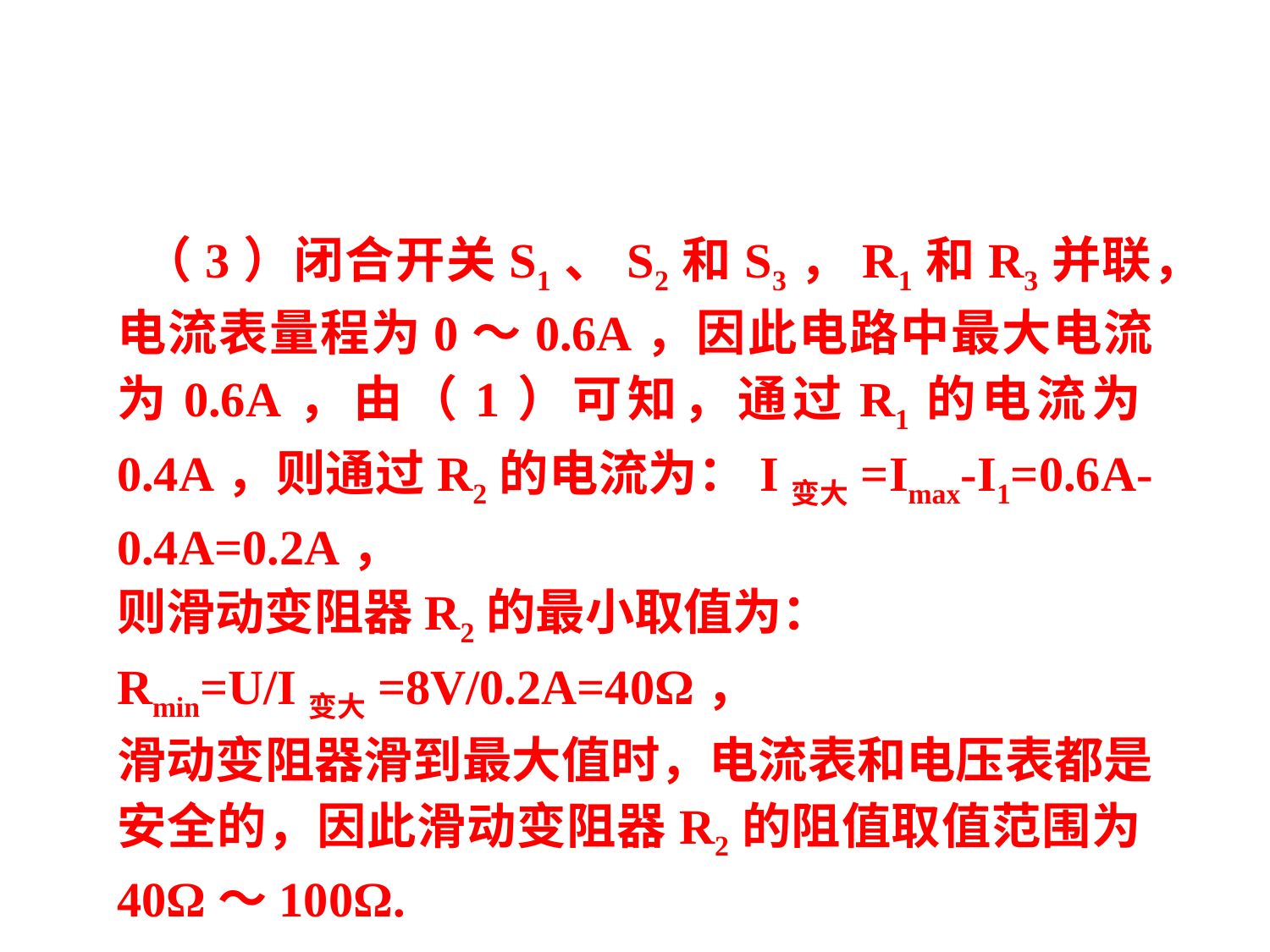

（3）闭合开关S1、S2和S3，R1和R3并联，电流表量程为0～0.6A，因此电路中最大电流为0.6A，由（1）可知，通过R1的电流为0.4A，则通过R2的电流为：I变大=Imax-I1=0.6A-0.4A=0.2A，
则滑动变阻器R2的最小取值为：
Rmin=U/I变大=8V/0.2A=40Ω，
滑动变阻器滑到最大值时，电流表和电压表都是安全的，因此滑动变阻器R2的阻值取值范围为40Ω～100Ω.